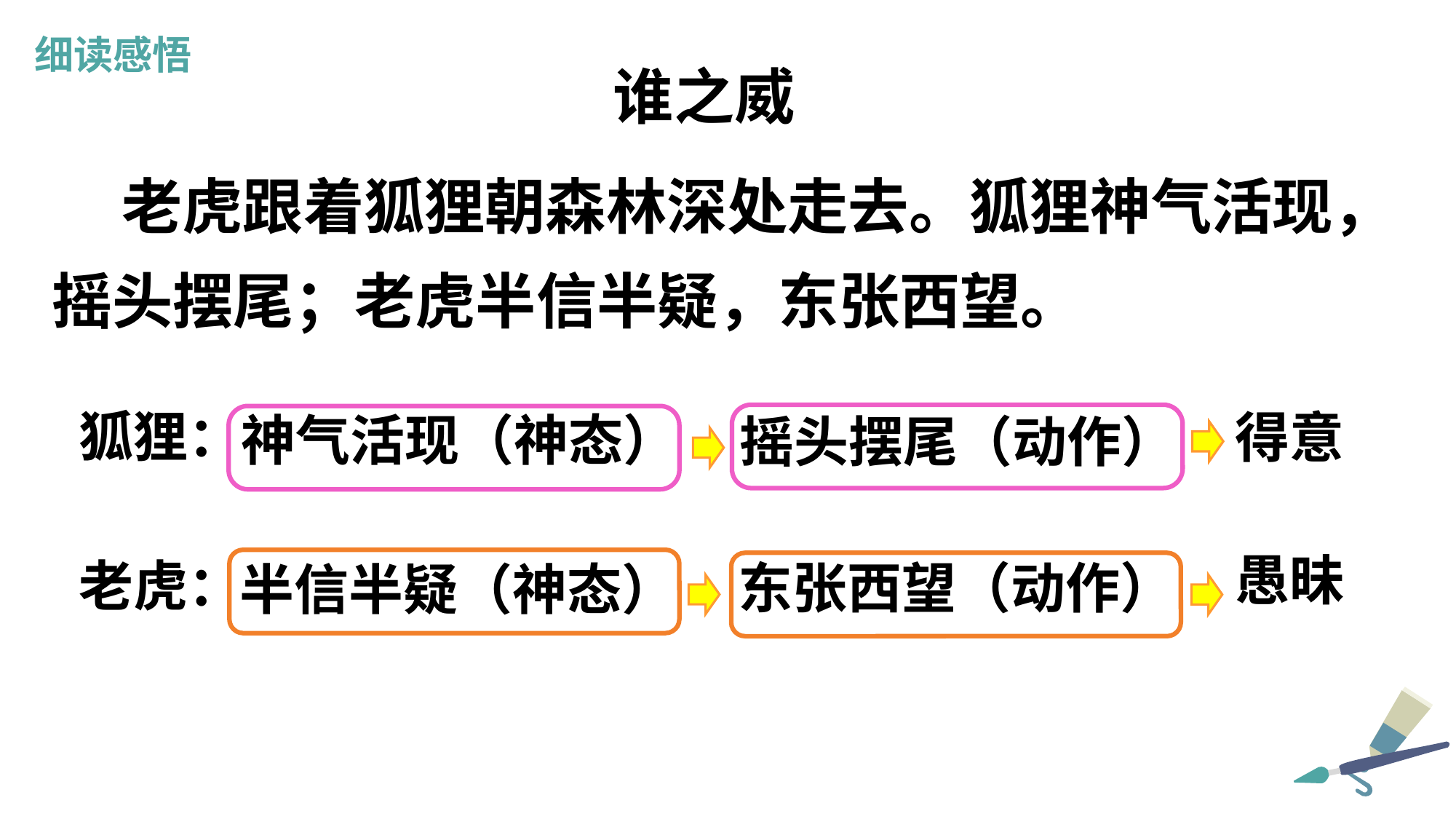

细读感悟
谁之威
    老虎跟着狐狸朝森林深处走去。狐狸神气活现，摇头摆尾；老虎半信半疑，东张西望。
狐狸：
得意
神气活现（神态）
摇头摆尾（动作）

愚昧
老虎：
东张西望（动作）

半信半疑（神态）